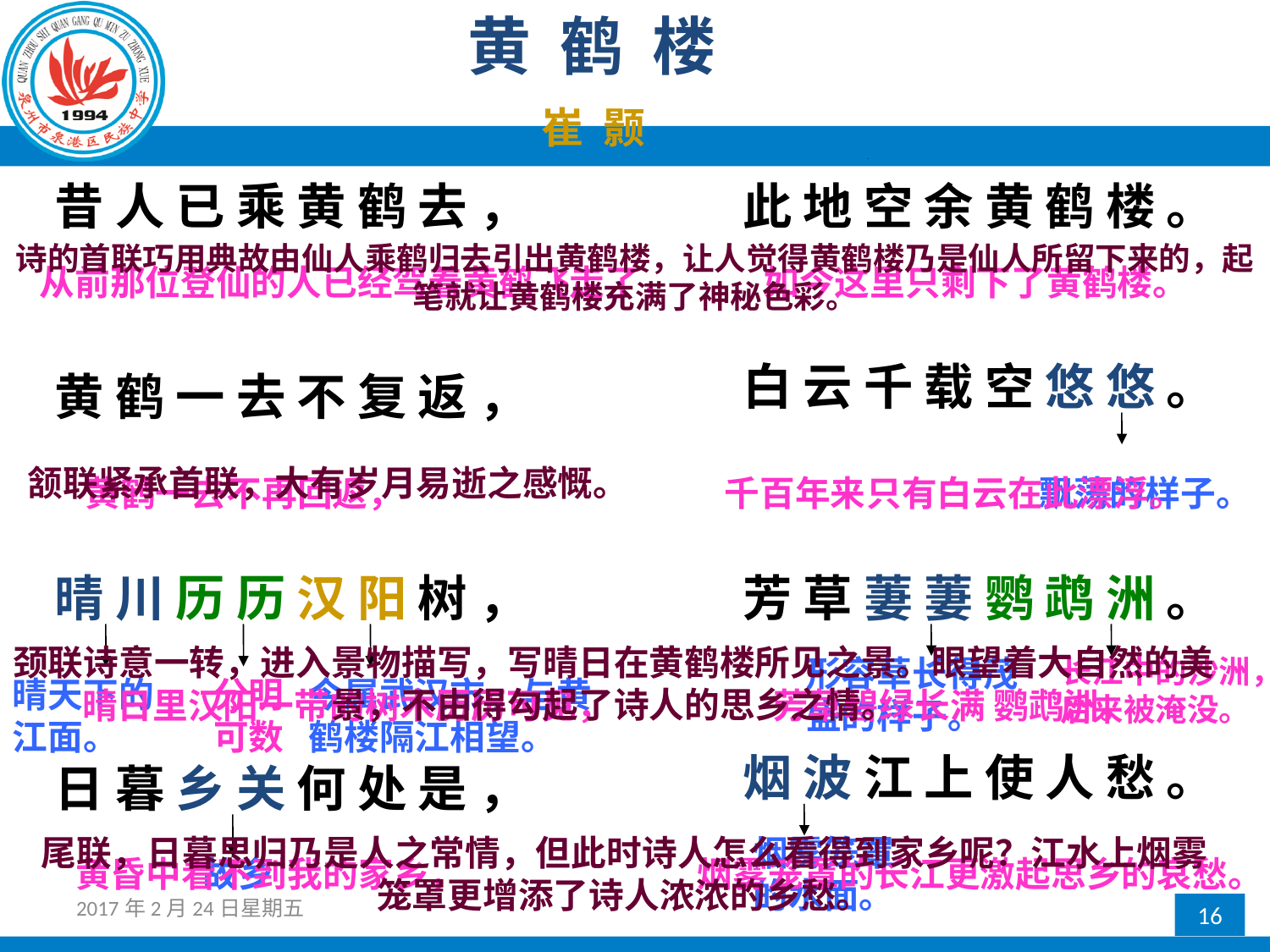

黄  鹤  楼
崔  颢

昔 人 已 乘 黄 鹤 去 ，
此 地 空 余 黄 鹤 楼 。
诗的首联巧用典故由仙人乘鹤归去引出黄鹤楼，让人觉得黄鹤楼乃是仙人所留下来的，起笔就让黄鹤楼充满了神秘色彩。
从前那位登仙的人已经驾着黄鹤飞走了，           如今这里只剩下了黄鹤楼。
白 云 千 载 空 悠 悠 。
黄 鹤 一 去 不 复 返 ，

颔联紧承首联，大有岁月易逝之感慨。
黄鹤一去不再回返，                                        千百年来只有白云在此漂浮。
飘荡的样子。
晴 川 历 历 汉 阳 树 ，
芳 草 萋 萋 鹦 鹉 洲 。

颈联诗意一转，进入景物描写，写晴日在黄鹤楼所见之景。眼望着大自然的美景，不由得勾起了诗人的思乡之情。
形容草长得茂盛的样子。
长江中的沙洲，后来被淹没。
晴天下的江面。
分明可数
今属武汉市，与黄鹤楼隔江相望。
晴日里汉阳一带的树木历历可见，                    芳草碧绿长满 鹦鹉洲。
烟 波 江 上 使 人 愁 。
日 暮 乡 关 何 处 是 ，

尾联，日暮思归乃是人之常情，但此时诗人怎么看得到家乡呢？江水上烟雾笼罩更增添了诗人浓浓的乡愁。
烟雾笼罩的水面。
黄昏中看不到我的家乡，                             烟雾笼罩的长江更激起思乡的哀愁。
故乡

2017年2月24日星期五